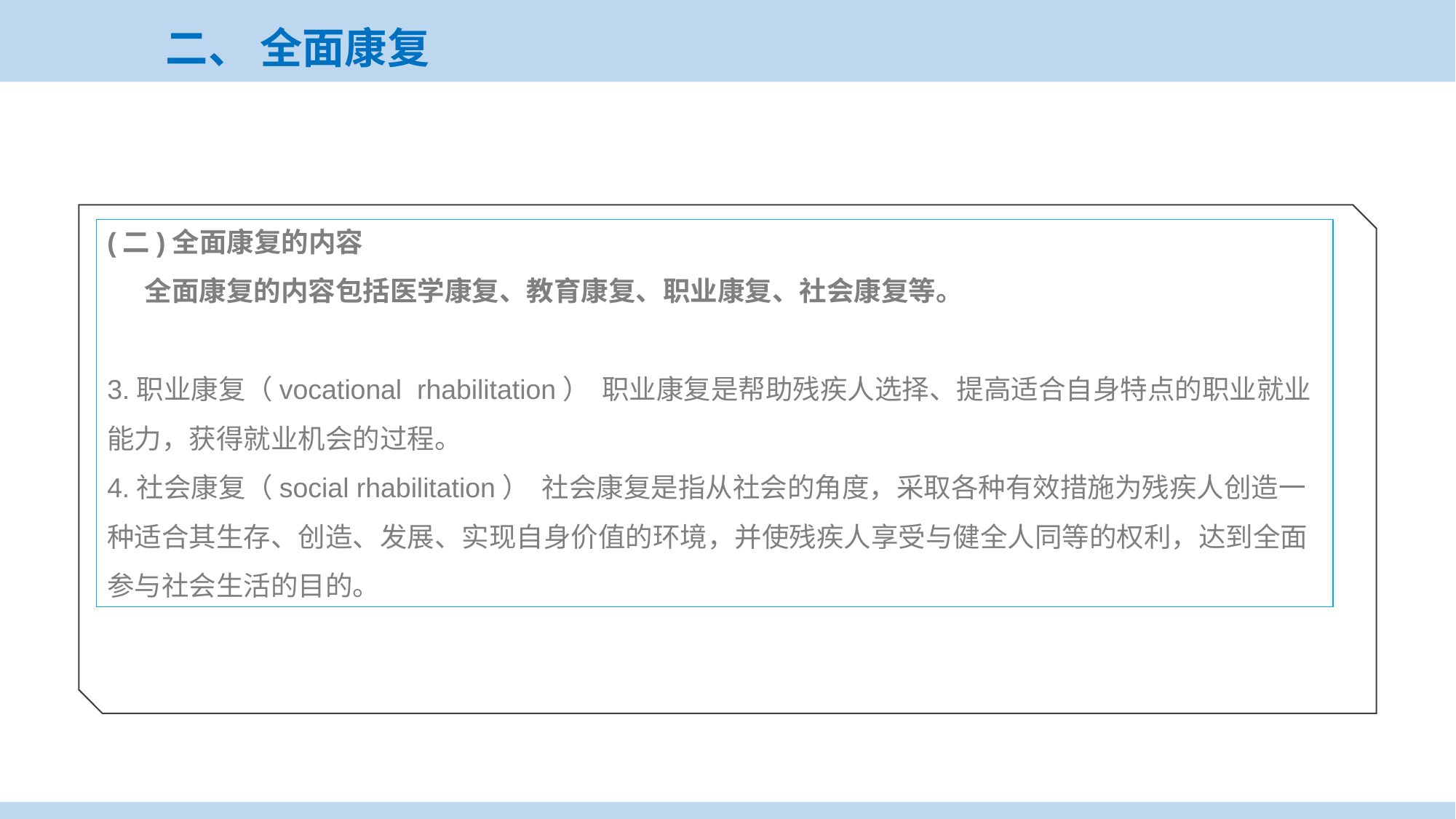

二、 全面康复

(二)全面康复的内容
     全面康复的内容包括医学康复、教育康复、职业康复、社会康复等。

3.职业康复（vocational  rhabilitation）  职业康复是帮助残疾人选择、提高适合自身特点的职业就业能力，获得就业机会的过程。
4.社会康复（social rhabilitation）  社会康复是指从社会的角度，采取各种有效措施为残疾人创造一种适合其生存、创造、发展、实现自身价值的环境，并使残疾人享受与健全人同等的权利，达到全面参与社会生活的目的。